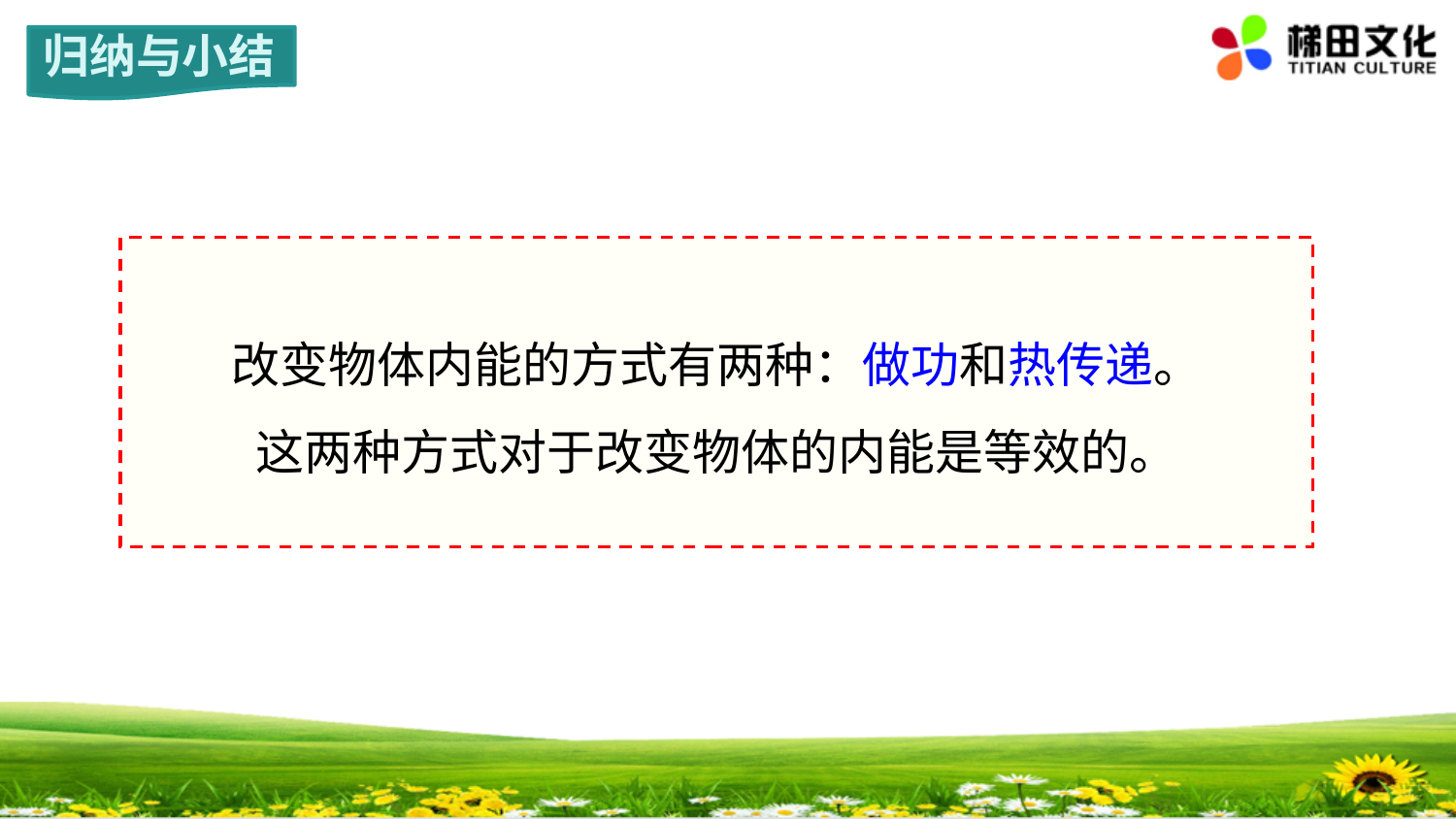

归纳与小结

改变物体内能的方式有两种：做功和热传递。
这两种方式对于改变物体的内能是等效的。